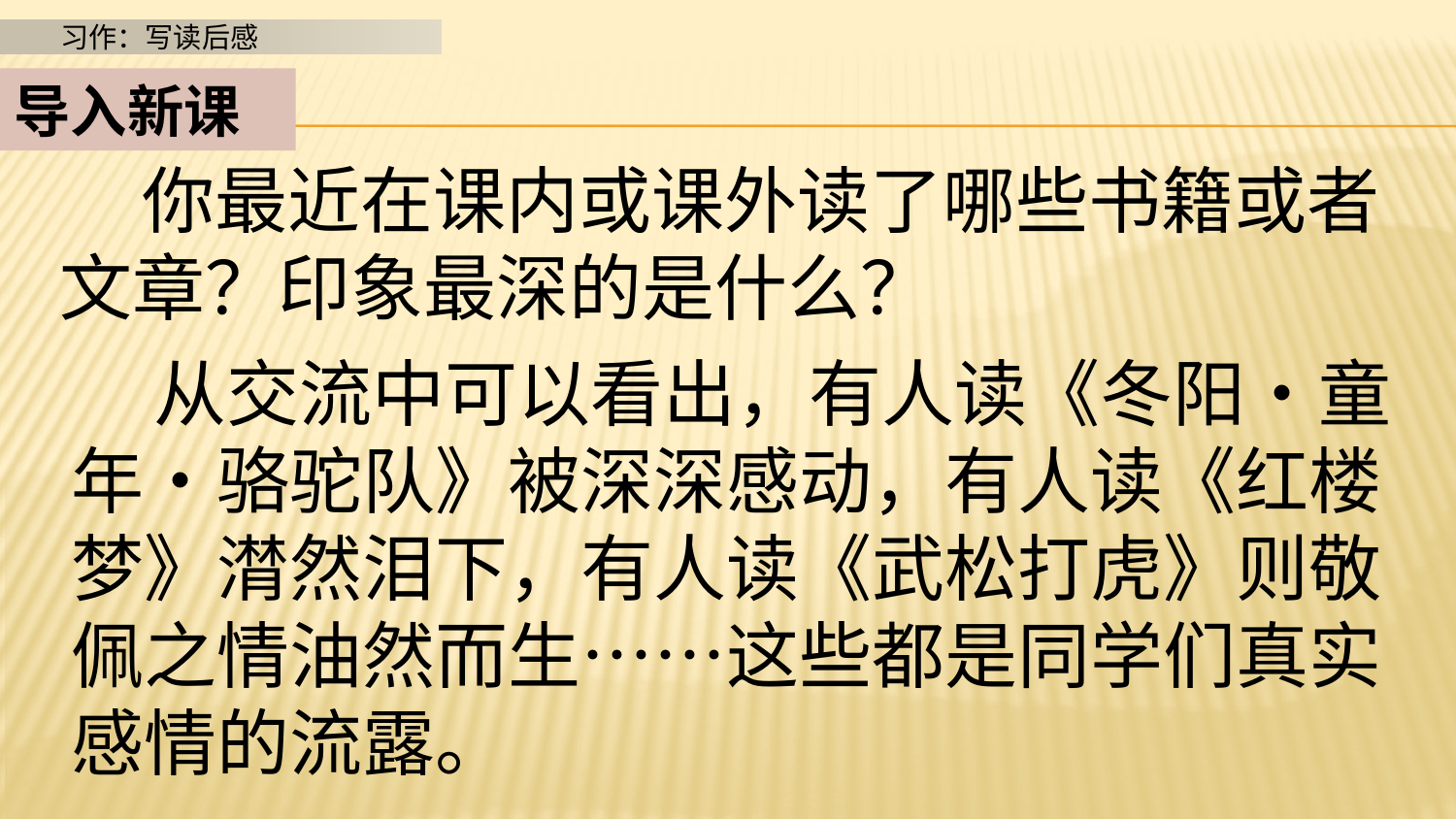

导入新课
    你最近在课内或课外读了哪些书籍或者文章？印象最深的是什么？
    从交流中可以看出，有人读《冬阳•童年•骆驼队》被深深感动，有人读《红楼梦》潸然泪下，有人读《武松打虎》则敬佩之情油然而生……这些都是同学们真实感情的流露。